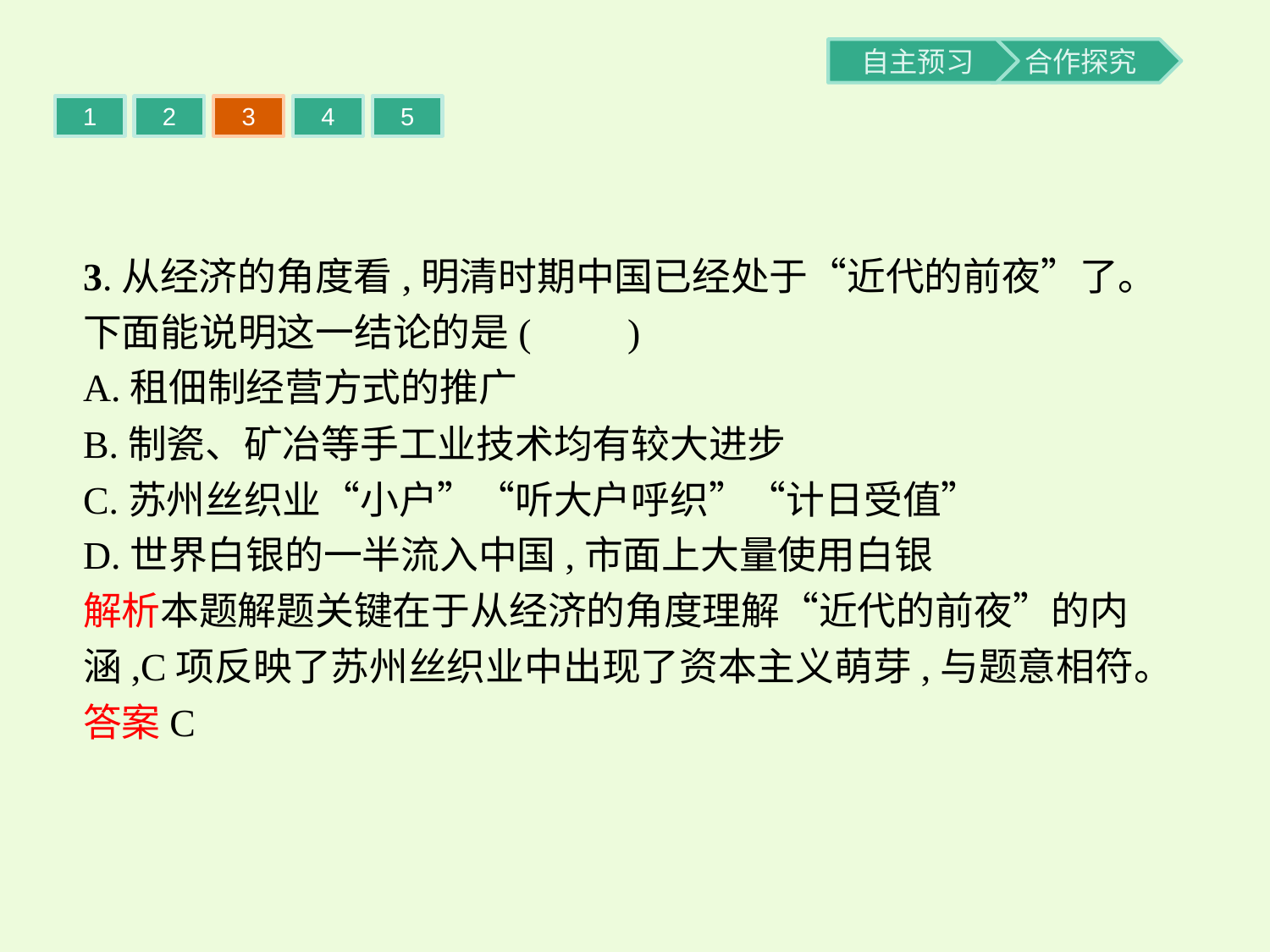

1
2
3
4
5
3.从经济的角度看,明清时期中国已经处于“近代的前夜”了。下面能说明这一结论的是(　　)
A.租佃制经营方式的推广
B.制瓷、矿冶等手工业技术均有较大进步
C.苏州丝织业“小户”“听大户呼织”“计日受值”
D.世界白银的一半流入中国,市面上大量使用白银
解析本题解题关键在于从经济的角度理解“近代的前夜”的内涵,C项反映了苏州丝织业中出现了资本主义萌芽,与题意相符。
答案C